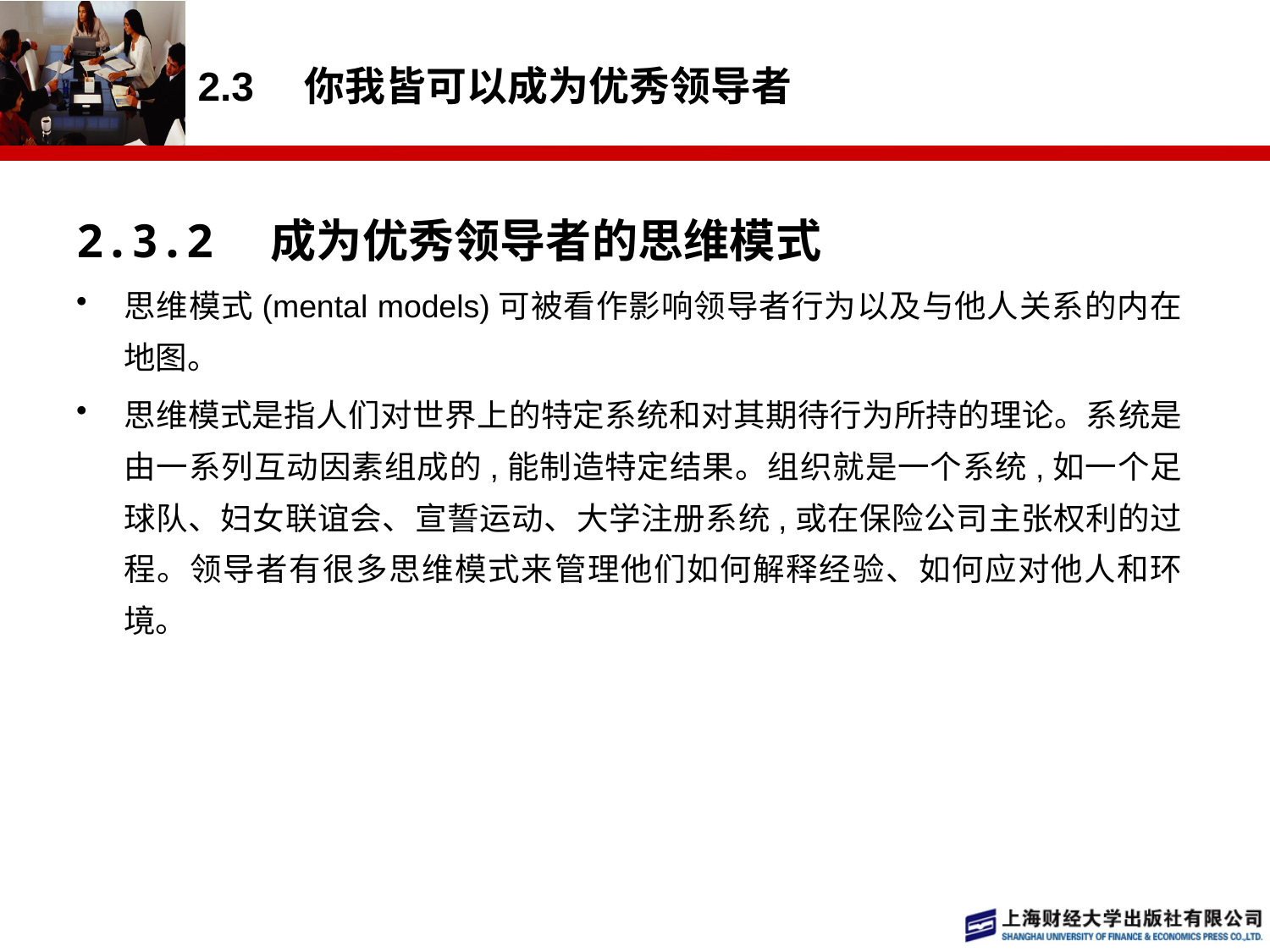

# 2.3　你我皆可以成为优秀领导者
2.3.2　成为优秀领导者的思维模式
思维模式(mental models)可被看作影响领导者行为以及与他人关系的内在地图。
思维模式是指人们对世界上的特定系统和对其期待行为所持的理论。系统是由一系列互动因素组成的,能制造特定结果。组织就是一个系统,如一个足球队、妇女联谊会、宣誓运动、大学注册系统,或在保险公司主张权利的过程。领导者有很多思维模式来管理他们如何解释经验、如何应对他人和环境。